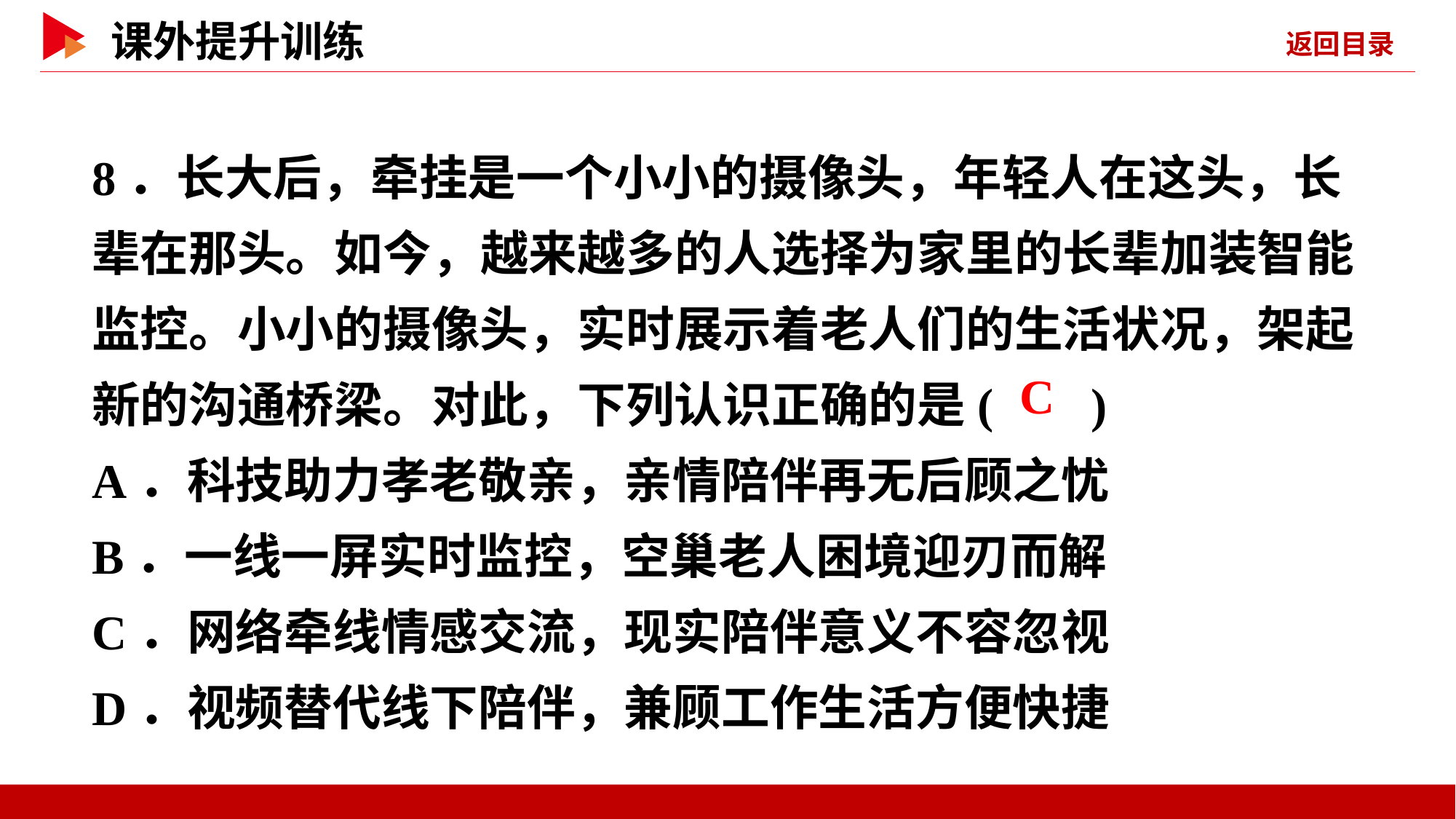

8．长大后，牵挂是一个小小的摄像头，年轻人在这头，长辈在那头。如今，越来越多的人选择为家里的长辈加装智能监控。小小的摄像头，实时展示着老人们的生活状况，架起新的沟通桥梁。对此，下列认识正确的是(        )
A．科技助力孝老敬亲，亲情陪伴再无后顾之忧
B．一线一屏实时监控，空巢老人困境迎刃而解
C．网络牵线情感交流，现实陪伴意义不容忽视
D．视频替代线下陪伴，兼顾工作生活方便快捷
   C